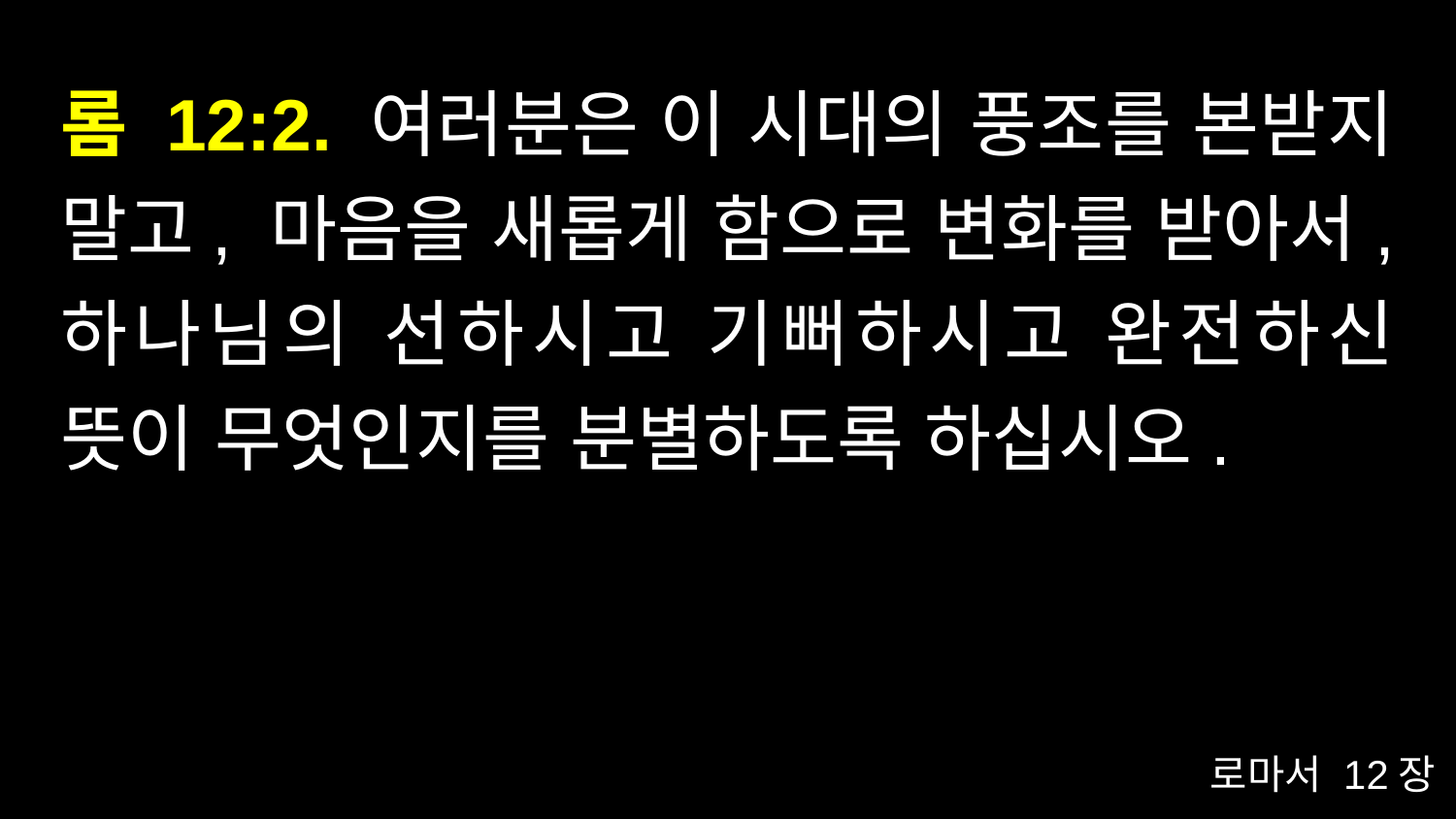

# 롬 12:2. 여러분은 이 시대의 풍조를 본받지 말고, 마음을 새롭게 함으로 변화를 받아서, 하나님의 선하시고 기뻐하시고 완전하신 뜻이 무엇인지를 분별하도록 하십시오.
로마서 12장